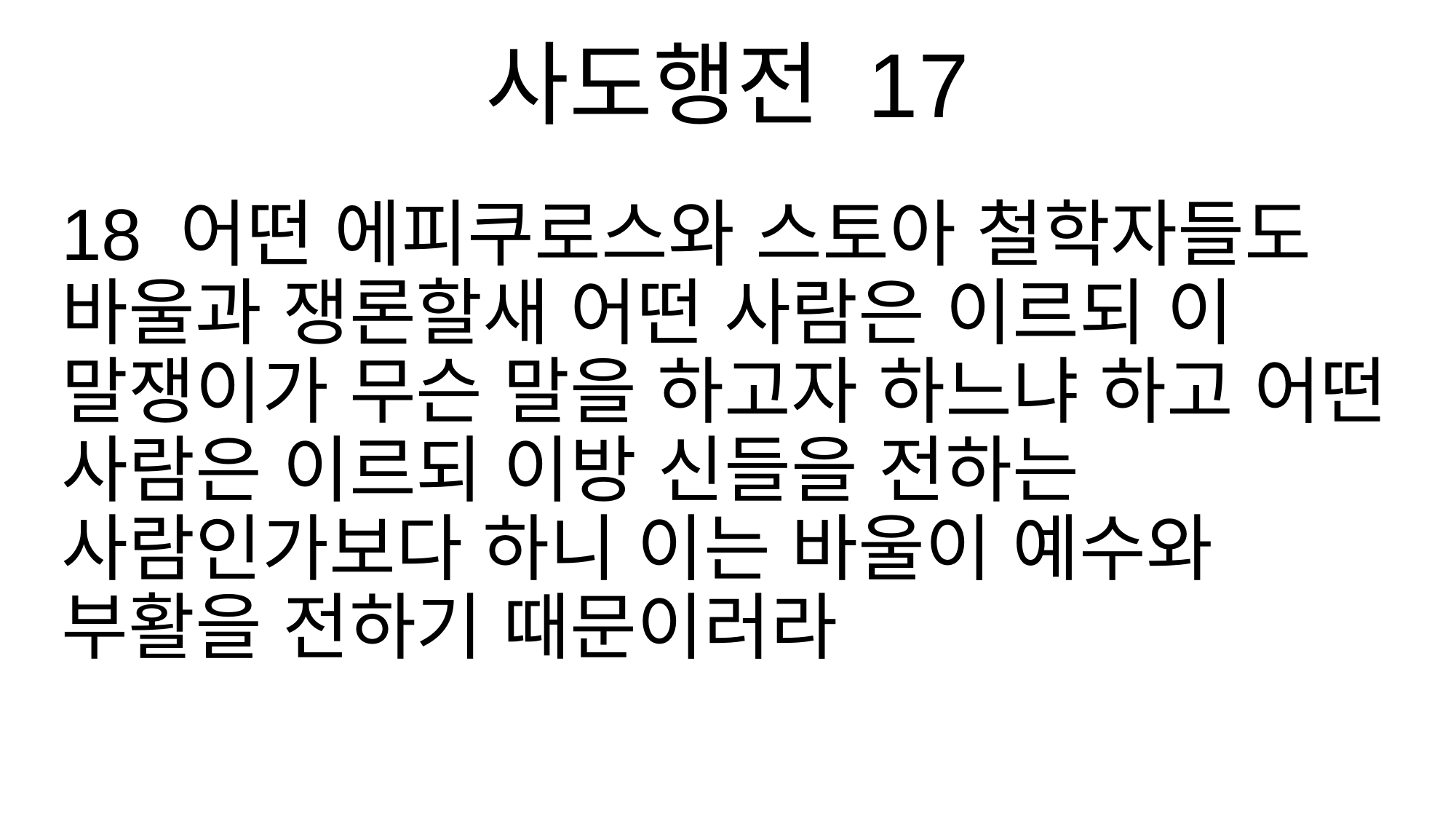

사도행전 17
18 어떤 에피쿠로스와 스토아 철학자들도 바울과 쟁론할새 어떤 사람은 이르되 이 말쟁이가 무슨 말을 하고자 하느냐 하고 어떤 사람은 이르되 이방 신들을 전하는 사람인가보다 하니 이는 바울이 예수와 부활을 전하기 때문이러라